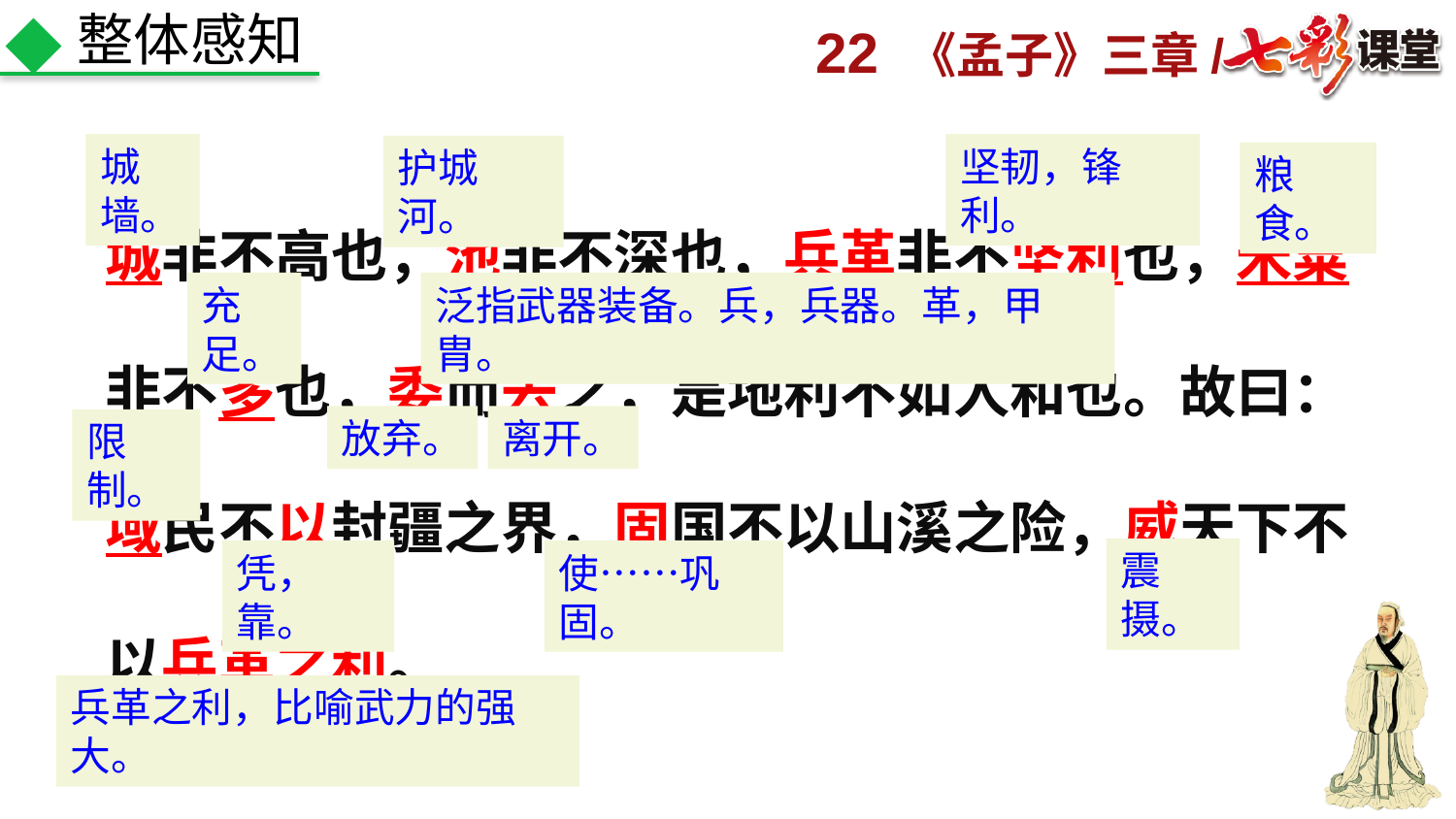

整体感知

城墙。
坚韧，锋利。
护城河。
粮食。
城非不高也，池非不深也，兵革非不坚利也，米粟非不多也，委而去之，是地利不如人和也。故曰：域民不以封疆之界，固国不以山溪之险，威天下不以兵革之利。
充足。
泛指武器装备。兵，兵器。革，甲胄。
放弃。
离开。
限制。
震摄。
凭，靠。
使……巩固。
兵革之利，比喻武力的强大。